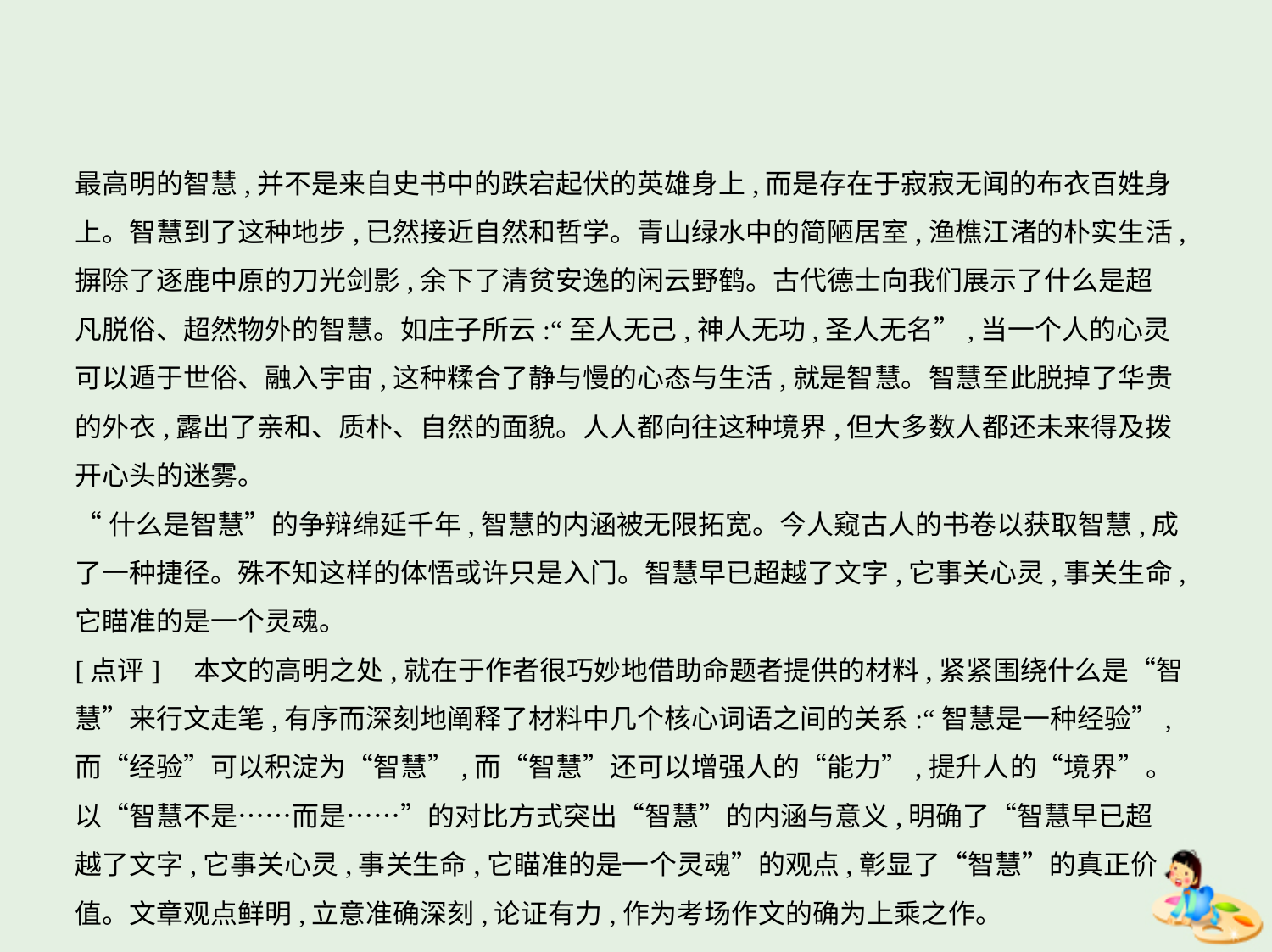

最高明的智慧,并不是来自史书中的跌宕起伏的英雄身上,而是存在于寂寂无闻的布衣百姓身
上。智慧到了这种地步,已然接近自然和哲学。青山绿水中的简陋居室,渔樵江渚的朴实生活,
摒除了逐鹿中原的刀光剑影,余下了清贫安逸的闲云野鹤。古代德士向我们展示了什么是超
凡脱俗、超然物外的智慧。如庄子所云:“至人无己,神人无功,圣人无名”,当一个人的心灵
可以遁于世俗、融入宇宙,这种糅合了静与慢的心态与生活,就是智慧。智慧至此脱掉了华贵
的外衣,露出了亲和、质朴、自然的面貌。人人都向往这种境界,但大多数人都还未来得及拨
开心头的迷雾。
“什么是智慧”的争辩绵延千年,智慧的内涵被无限拓宽。今人窥古人的书卷以获取智慧,成
了一种捷径。殊不知这样的体悟或许只是入门。智慧早已超越了文字,它事关心灵,事关生命,
它瞄准的是一个灵魂。
[点评]　本文的高明之处,就在于作者很巧妙地借助命题者提供的材料,紧紧围绕什么是“智
慧”来行文走笔,有序而深刻地阐释了材料中几个核心词语之间的关系:“智慧是一种经验”,
而“经验”可以积淀为“智慧”,而“智慧”还可以增强人的“能力”,提升人的“境界”。
以“智慧不是……而是……”的对比方式突出“智慧”的内涵与意义,明确了“智慧早已超
越了文字,它事关心灵,事关生命,它瞄准的是一个灵魂”的观点,彰显了“智慧”的真正价
值。文章观点鲜明,立意准确深刻,论证有力,作为考场作文的确为上乘之作。